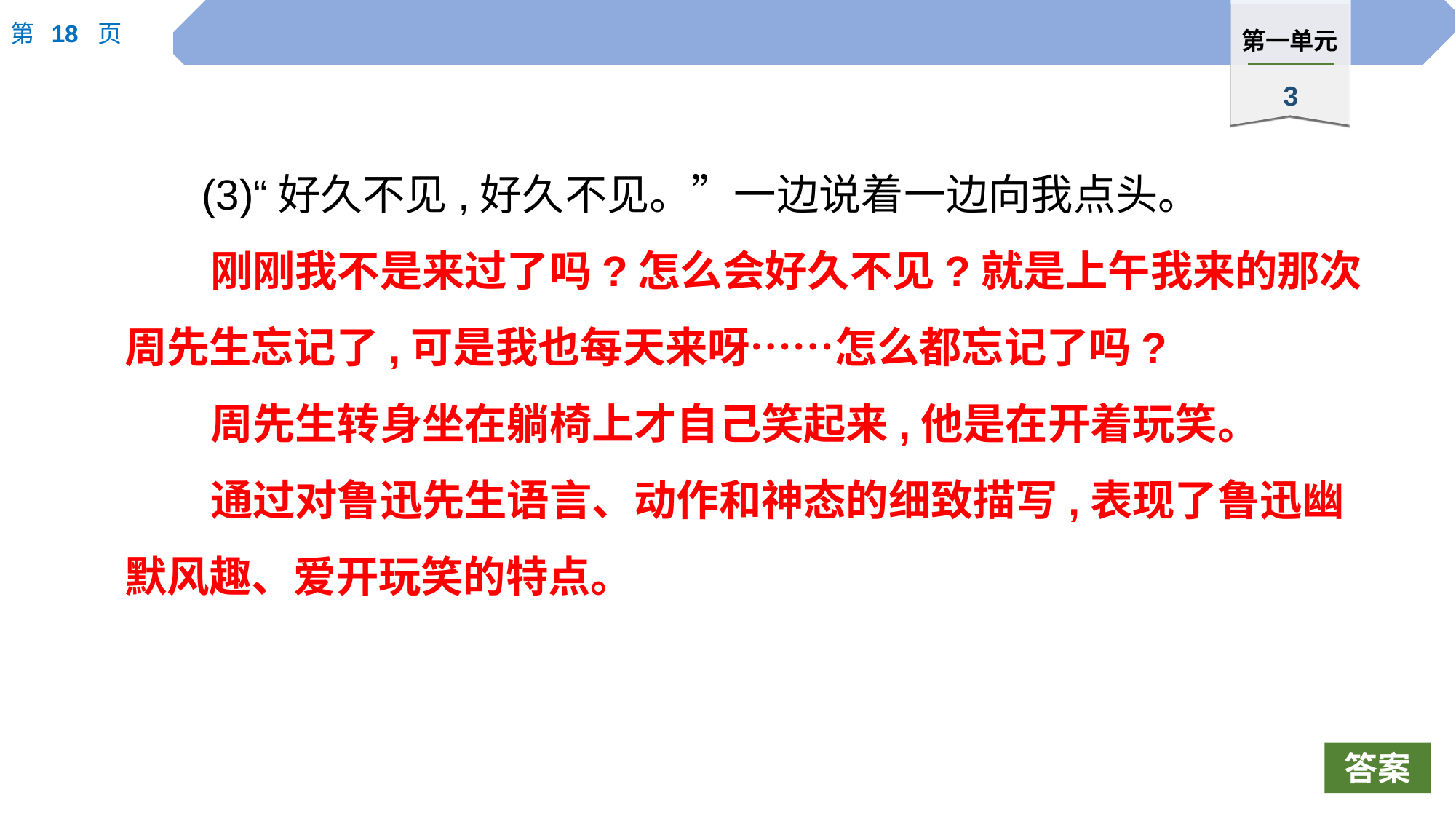

(3)“好久不见,好久不见。”一边说着一边向我点头。

刚刚我不是来过了吗?怎么会好久不见?就是上午我来的那次周先生忘记了,可是我也每天来呀……怎么都忘记了吗?
周先生转身坐在躺椅上才自己笑起来,他是在开着玩笑。
通过对鲁迅先生语言、动作和神态的细致描写,表现了鲁迅幽默风趣、爱开玩笑的特点。
答案